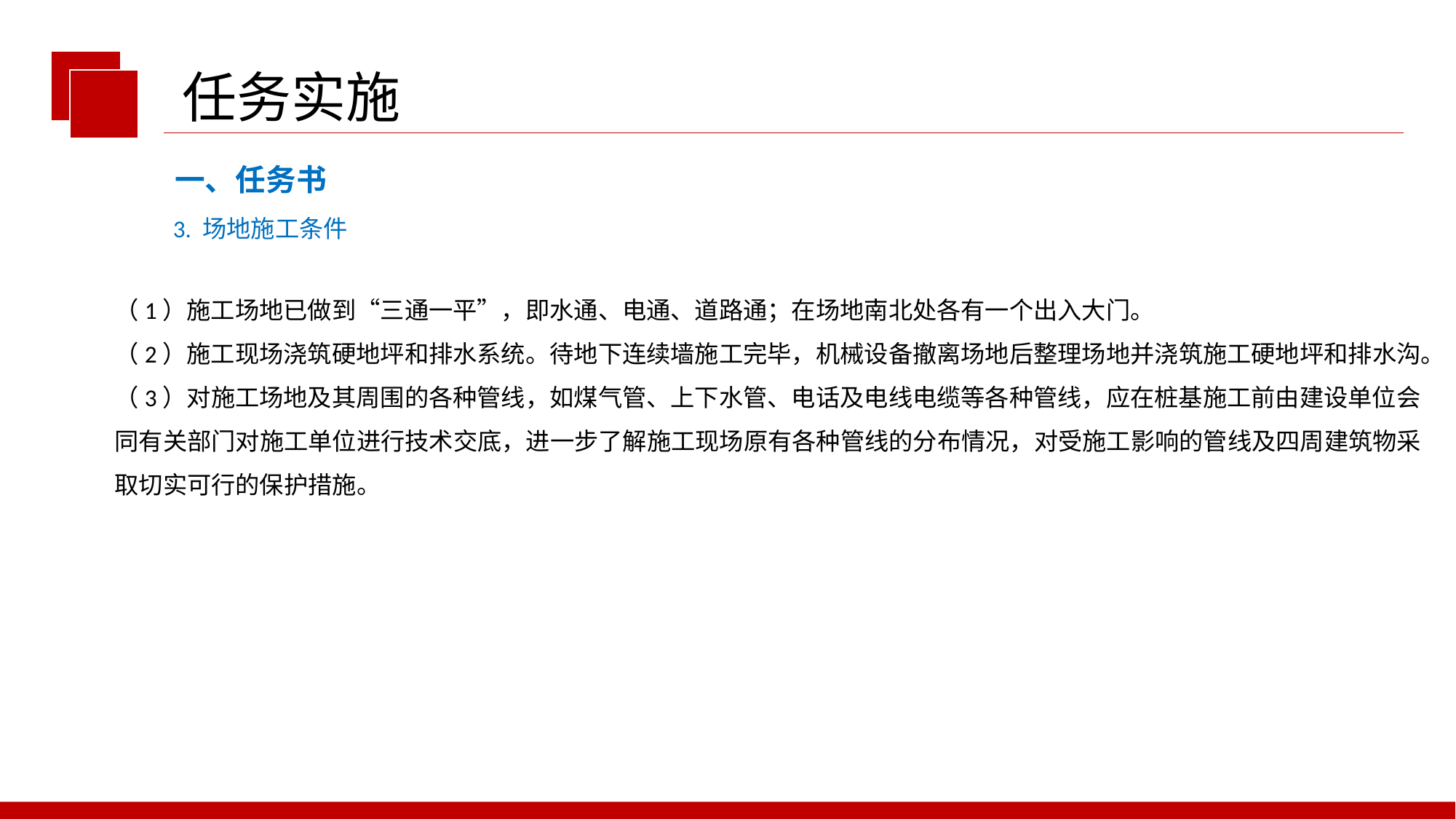

任务实施
一、任务书
3. 场地施工条件
（1）施工场地已做到“三通一平”，即水通、电通、道路通；在场地南北处各有一个出入大门。
（2）施工现场浇筑硬地坪和排水系统。待地下连续墙施工完毕，机械设备撤离场地后整理场地并浇筑施工硬地坪和排水沟。
（3）对施工场地及其周围的各种管线，如煤气管、上下水管、电话及电线电缆等各种管线，应在桩基施工前由建设单位会同有关部门对施工单位进行技术交底，进一步了解施工现场原有各种管线的分布情况，对受施工影响的管线及四周建筑物采取切实可行的保护措施。